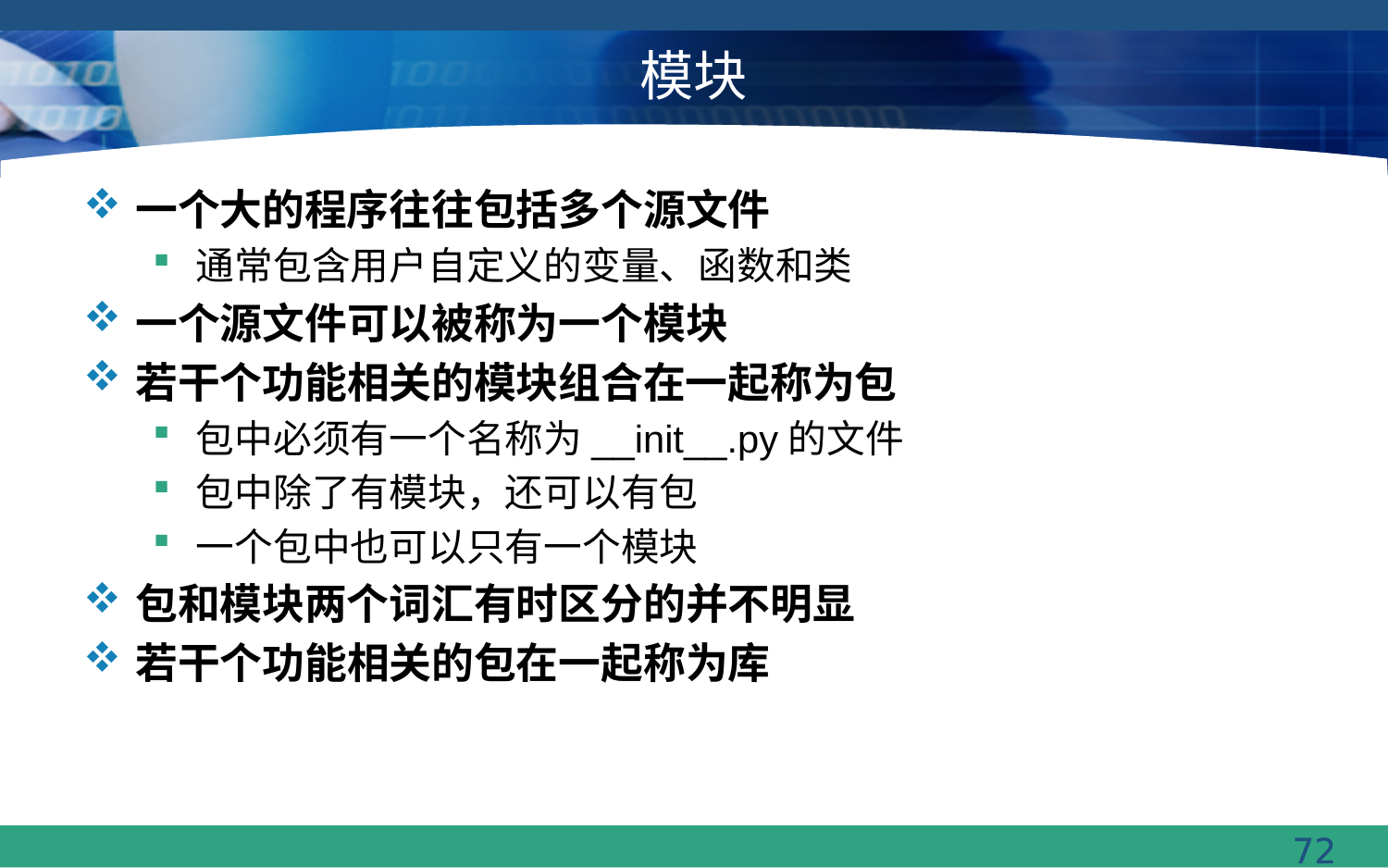

# 模块
一个大的程序往往包括多个源文件
通常包含用户自定义的变量、函数和类
一个源文件可以被称为一个模块
若干个功能相关的模块组合在一起称为包
包中必须有一个名称为__init__.py的文件
包中除了有模块，还可以有包
一个包中也可以只有一个模块
包和模块两个词汇有时区分的并不明显
若干个功能相关的包在一起称为库